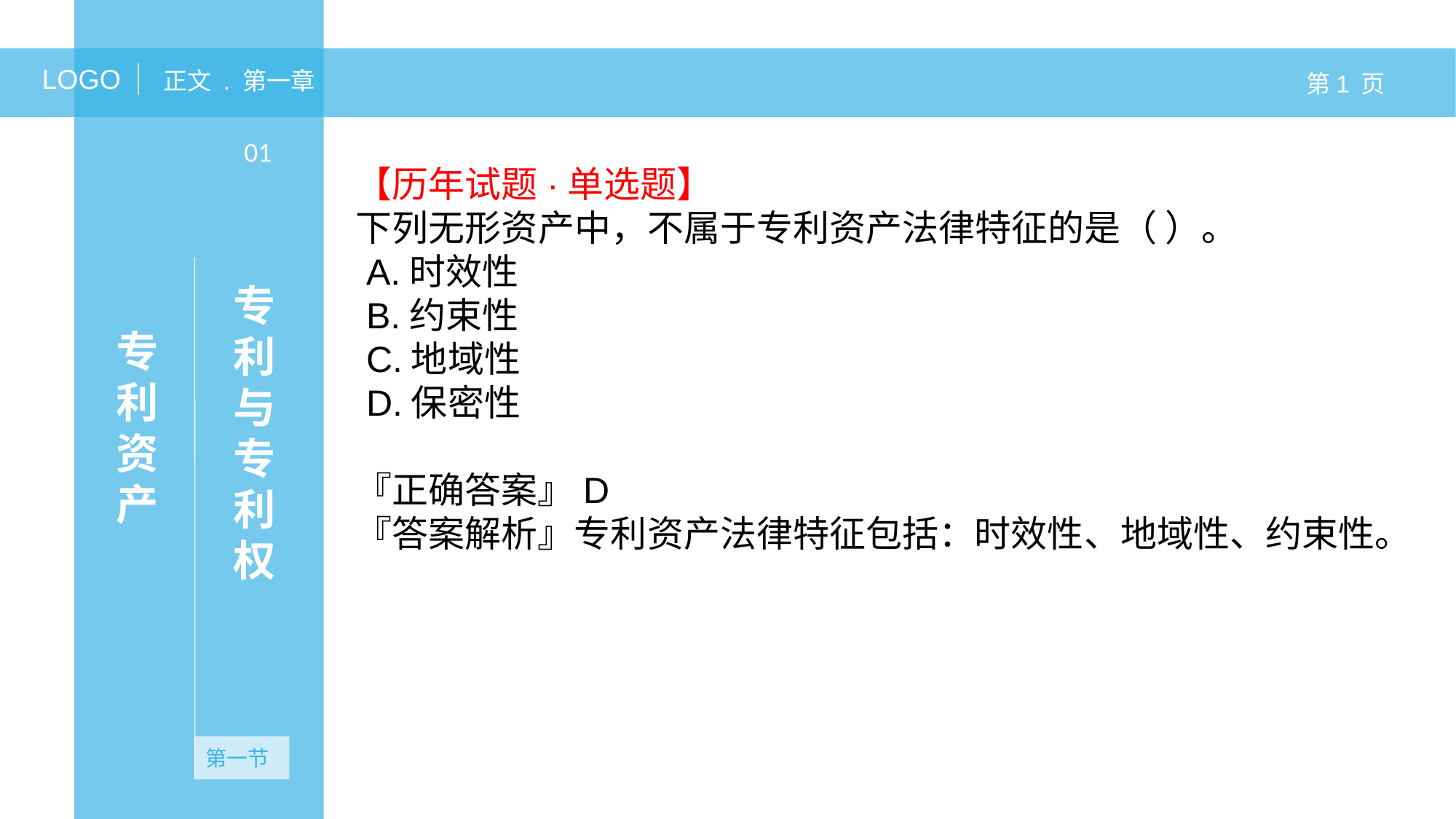

LOGO
正文 . 第一章

第1 页
专利资产
01
【历年试题·单选题】
下列无形资产中，不属于专利资产法律特征的是（ ）。
 A.时效性
 B.约束性
 C.地域性
 D.保密性

『正确答案』D
『答案解析』专利资产法律特征包括：时效性、地域性、约束性。

专利与专利权
无资产
第一节